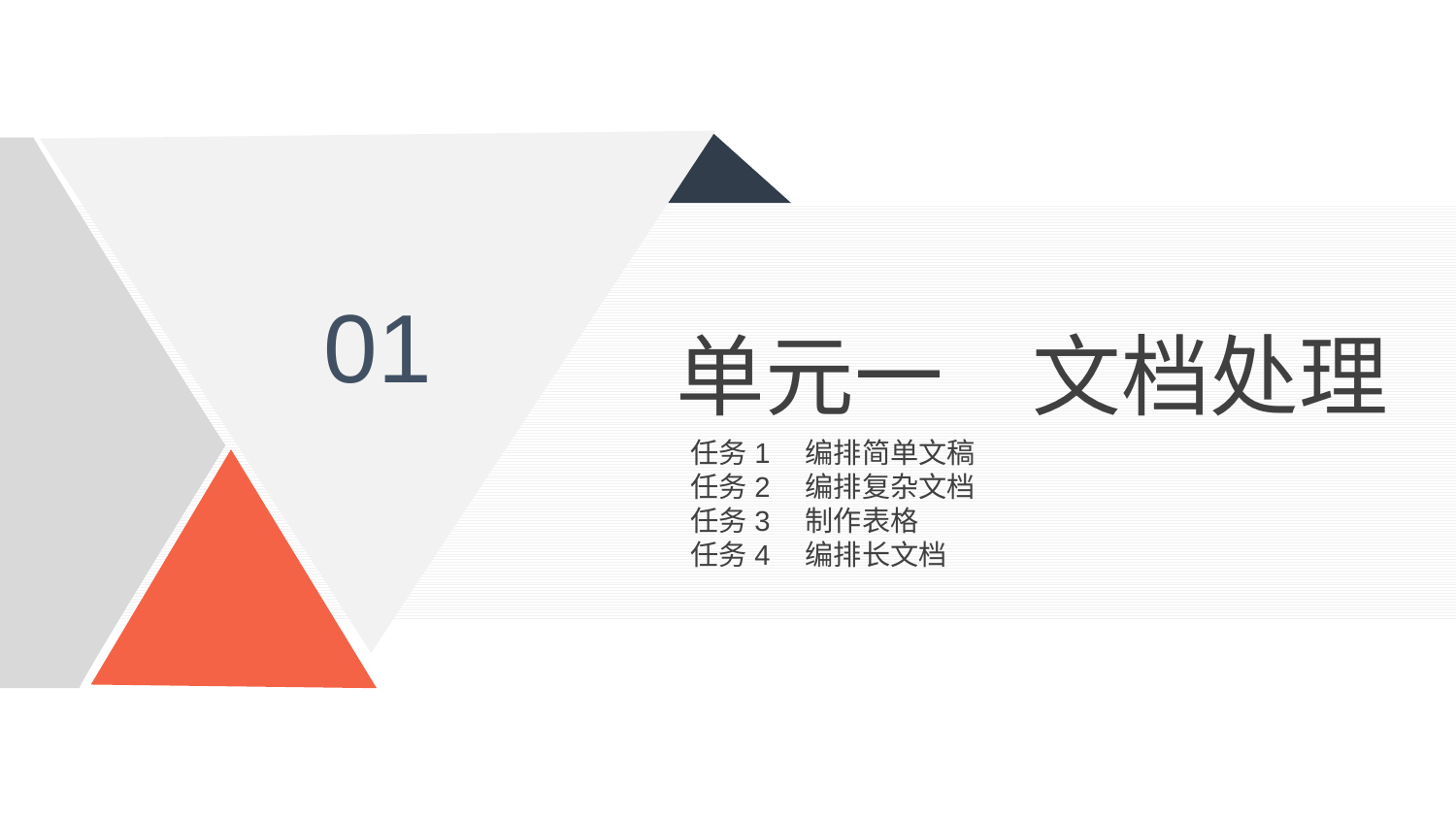

01
单元一　文档处理
任务1　编排简单文稿
任务2　编排复杂文档
任务3　制作表格
任务4　编排长文档